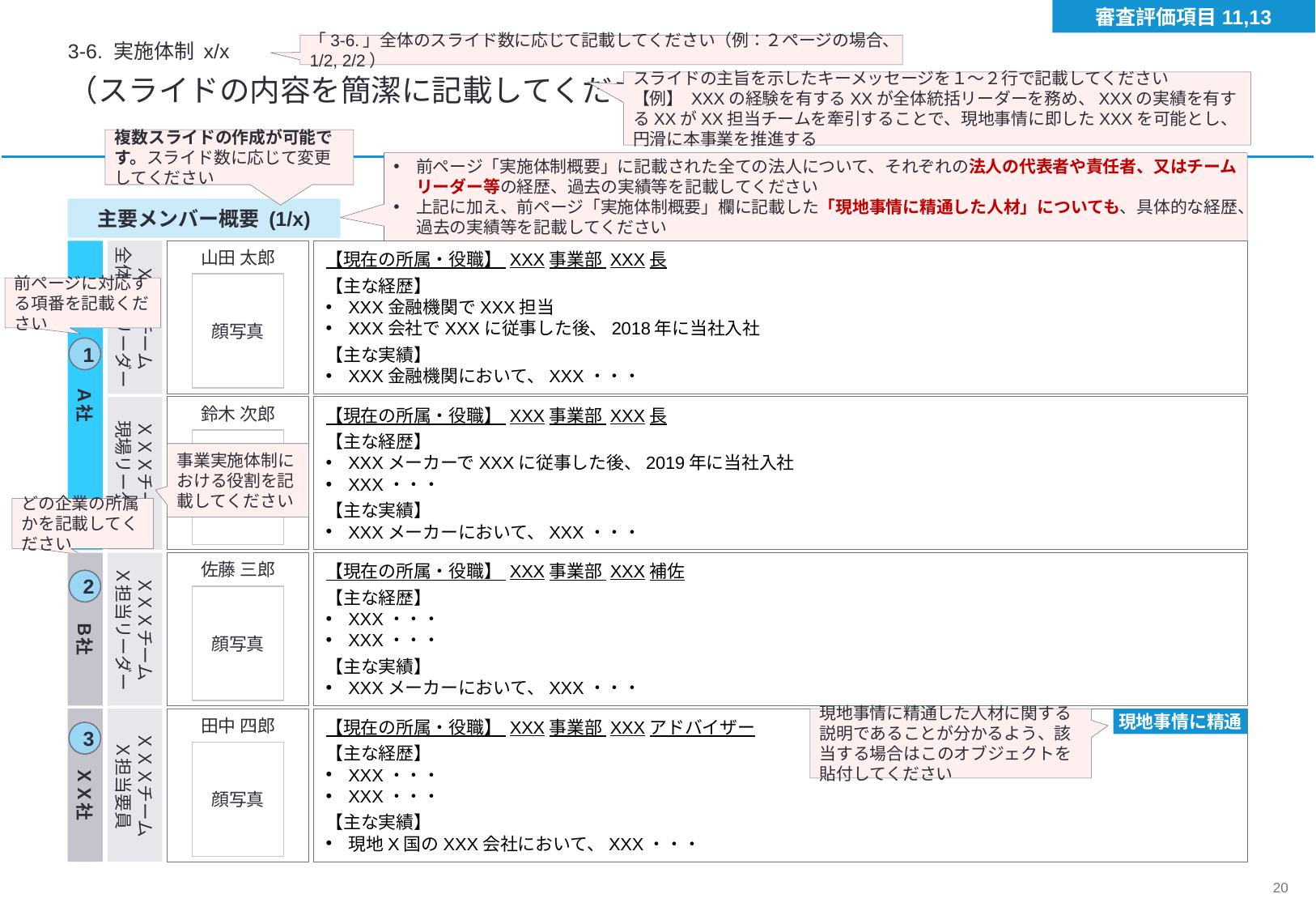

審査評価項目11,13
3-6. 実施体制 x/x
「3-6.」全体のスライド数に応じて記載してください（例：２ページの場合、1/2, 2/2）
（スライドの内容を簡潔に記載してください）
スライドの主旨を示したキーメッセージを１～２行で記載してください
【例】 XXXの経験を有するXXが全体統括リーダーを務め、XXXの実績を有するXXがXX担当チームを牽引することで、現地事情に即したXXXを可能とし、円滑に本事業を推進する
複数スライドの作成が可能です。スライド数に応じて変更してください
前ページ「実施体制概要」に記載された全ての法人について、それぞれの法人の代表者や責任者、又はチームリーダー等の経歴、過去の実績等を記載してください
上記に加え、前ページ「実施体制概要」欄に記載した「現地事情に精通した人材」についても、具体的な経歴、過去の実績等を記載してください
主要メンバー概要 (1/x)
　Ａ社
山田 太郎
ＸＸＸチーム
全体統括リーダー
【現在の所属・役職】 XXX事業部 XXX長
【主な経歴】
XXX金融機関でXXX担当
XXX会社でXXXに従事した後、2018年に当社入社
【主な実績】
XXX金融機関において、XXX・・・
顔写真
前ページに対応する項番を記載ください
1
ＸＸＸチーム
現場リーダー
鈴木 次郎
【現在の所属・役職】 XXX事業部 XXX長
【主な経歴】
XXXメーカーでXXXに従事した後、2019年に当社入社
XXX・・・
【主な実績】
XXXメーカーにおいて、XXX・・・
顔写真
事業実施体制における役割を記載してください
どの企業の所属かを記載してください
佐藤 三郎
ＸＸＸチーム
Ｘ担当リーダー
【現在の所属・役職】 XXX事業部 XXX補佐
【主な経歴】
XXX・・・
XXX・・・
【主な実績】
XXXメーカーにおいて、XXX・・・
顔写真
　Ｂ社
2
　ＸＸ社
田中 四郎
ＸＸＸチーム
Ｘ担当要員
【現在の所属・役職】 XXX事業部 XXXアドバイザー
【主な経歴】
XXX・・・
XXX・・・
【主な実績】
現地X国のXXX会社において、XXX・・・
顔写真
現地事情に精通した人材に関する説明であることが分かるよう、該当する場合はこのオブジェクトを貼付してください
現地事情に精通
3